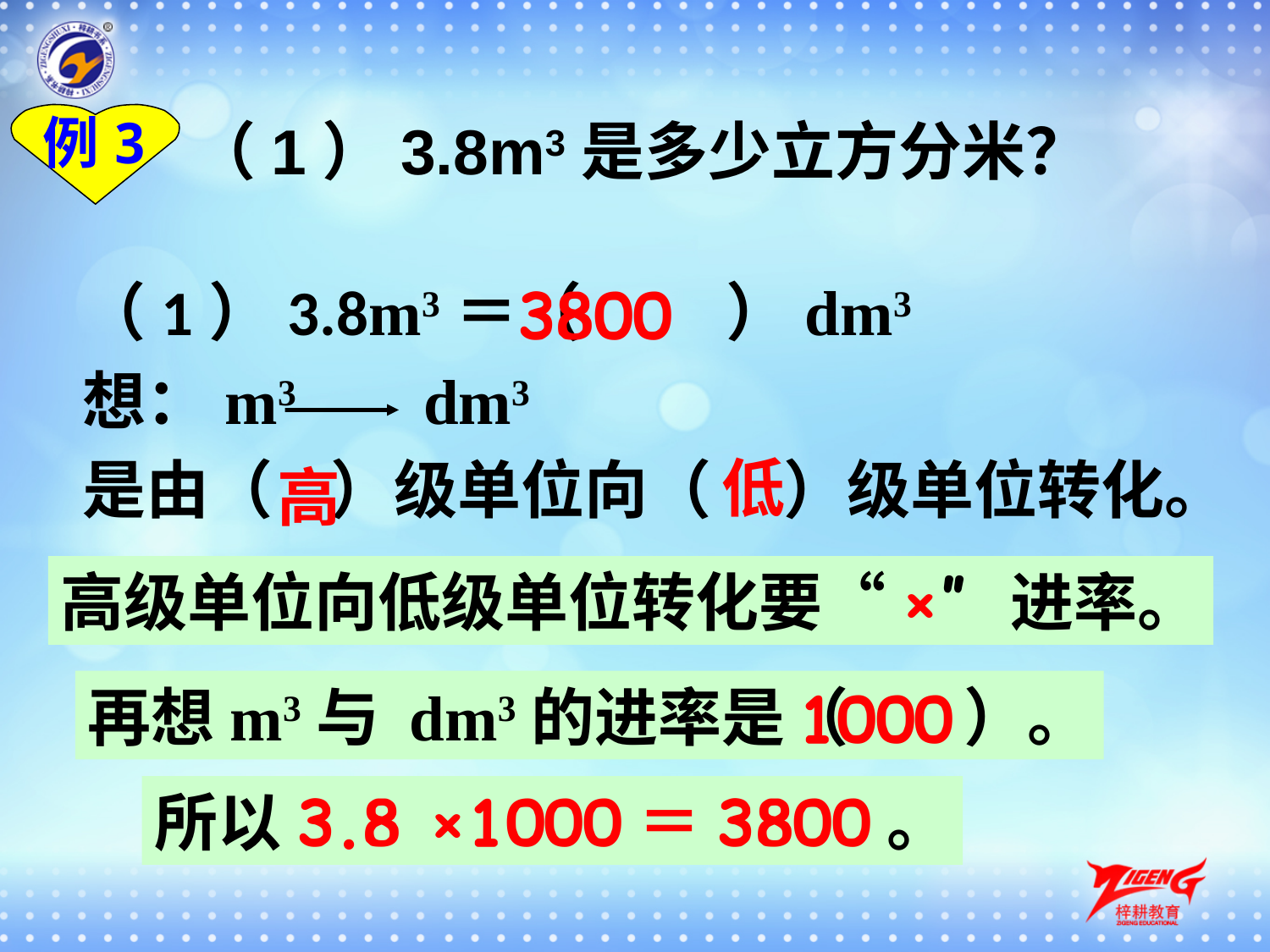

例3
（1）3.8m3是多少立方分米？
（1）3.8m3＝（          ）dm3
想：m3        dm3
是由（    ）级单位向（     ）级单位转化。
3800

低
高
高级单位向低级单位转化要“×” 进率。
再想m3与 dm3的进率是（        ）。
1000
所以3.8 ×1000＝3800。